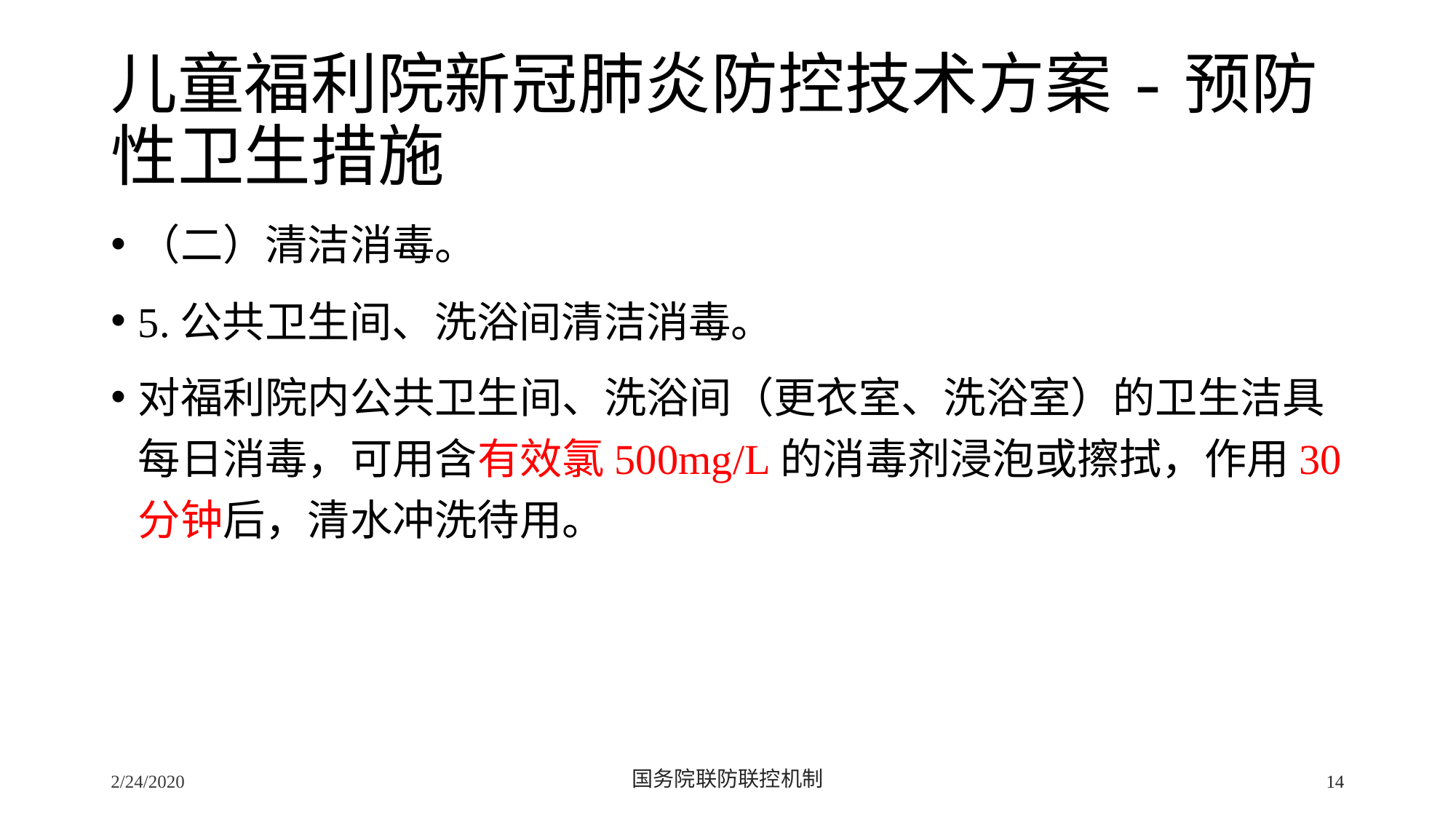

# 儿童福利院新冠肺炎防控技术方案-预防性卫生措施
（二）清洁消毒。
5.公共卫生间、洗浴间清洁消毒。
对福利院内公共卫生间、洗浴间（更衣室、洗浴室）的卫生洁具每日消毒，可用含有效氯500mg/L的消毒剂浸泡或擦拭，作用30分钟后，清水冲洗待用。
2/24/2020
国务院联防联控机制
14